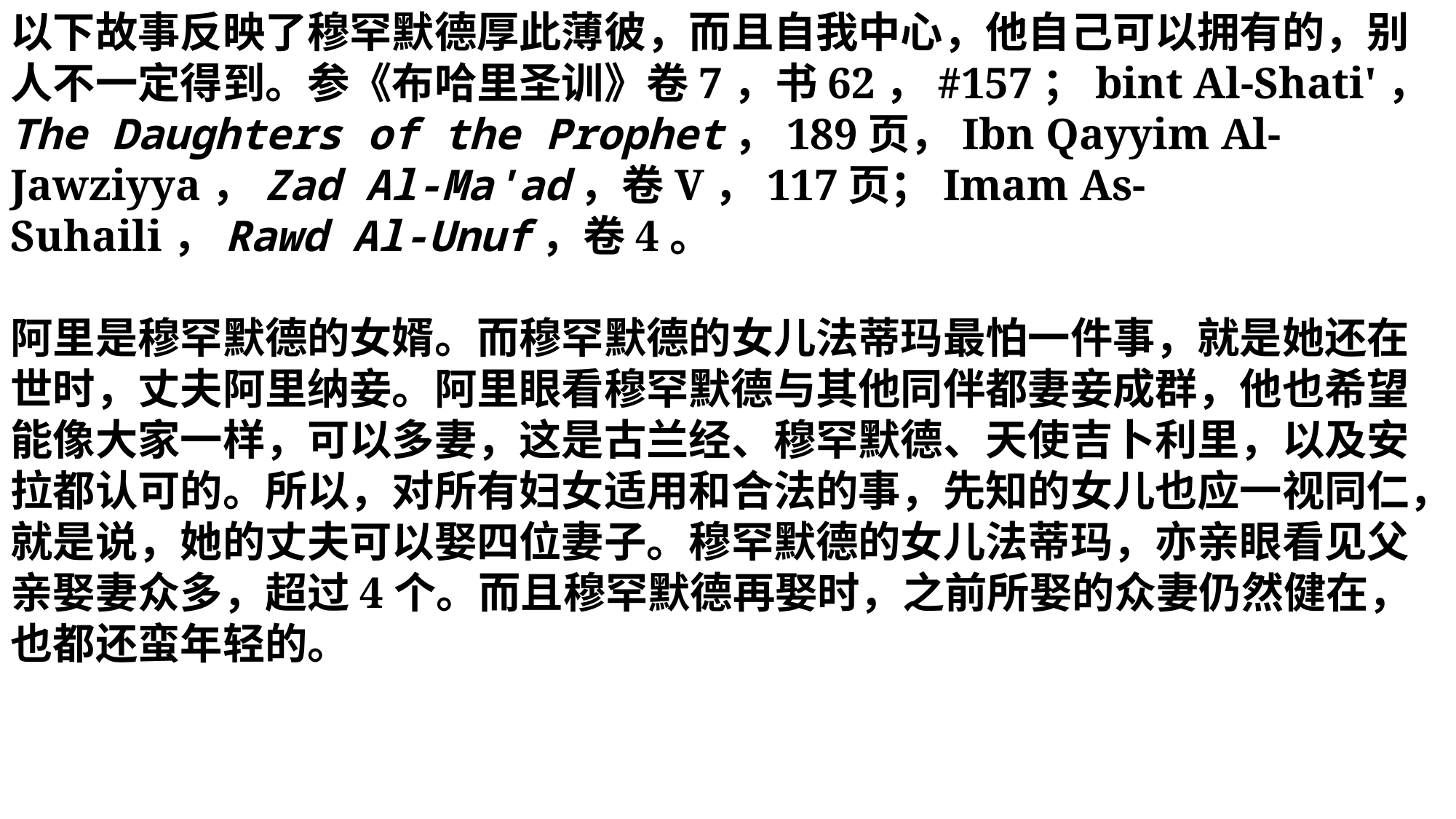

以下故事反映了穆罕默德厚此薄彼，而且自我中心，他自己可以拥有的，别人不一定得到。参《布哈里圣训》卷7，书62，#157；bint Al-Shati'，The Daughters of the Prophet，189页，Ibn Qayyim Al-Jawziyya，Zad Al-Ma'ad，卷V，117页；Imam As-Suhaili，Rawd Al-Unuf，卷4。

阿里是穆罕默德的女婿。而穆罕默德的女儿法蒂玛最怕一件事，就是她还在世时，丈夫阿里纳妾。阿里眼看穆罕默德与其他同伴都妻妾成群，他也希望能像大家一样，可以多妻，这是古兰经、穆罕默德、天使吉卜利里，以及安拉都认可的。所以，对所有妇女适用和合法的事，先知的女儿也应一视同仁，就是说，她的丈夫可以娶四位妻子。穆罕默德的女儿法蒂玛，亦亲眼看见父亲娶妻众多，超过4个。而且穆罕默德再娶时，之前所娶的众妻仍然健在，也都还蛮年轻的。